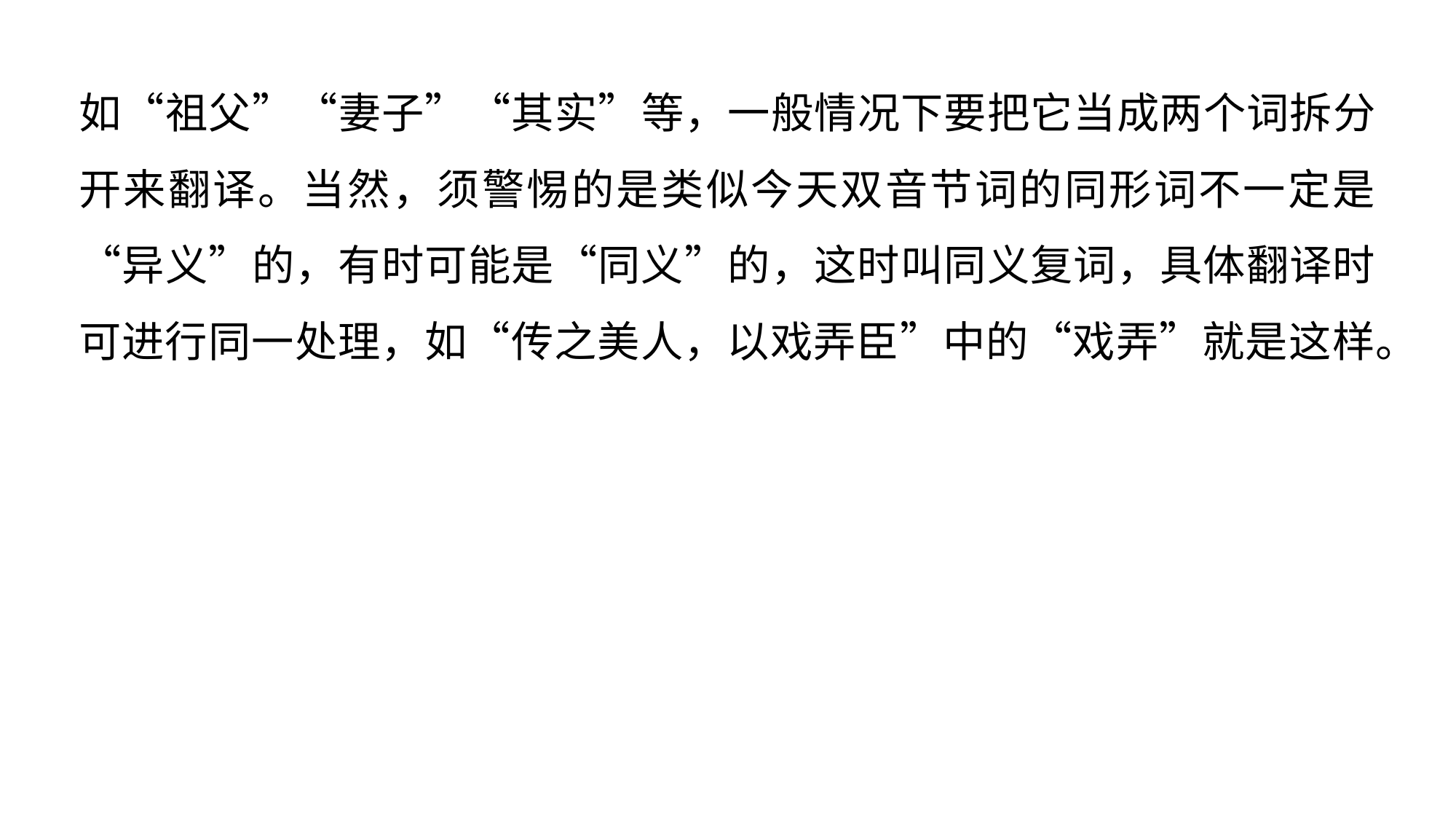

如“祖父”“妻子”“其实”等，一般情况下要把它当成两个词拆分开来翻译。当然，须警惕的是类似今天双音节词的同形词不一定是“异义”的，有时可能是“同义”的，这时叫同义复词，具体翻译时可进行同一处理，如“传之美人，以戏弄臣”中的“戏弄”就是这样。